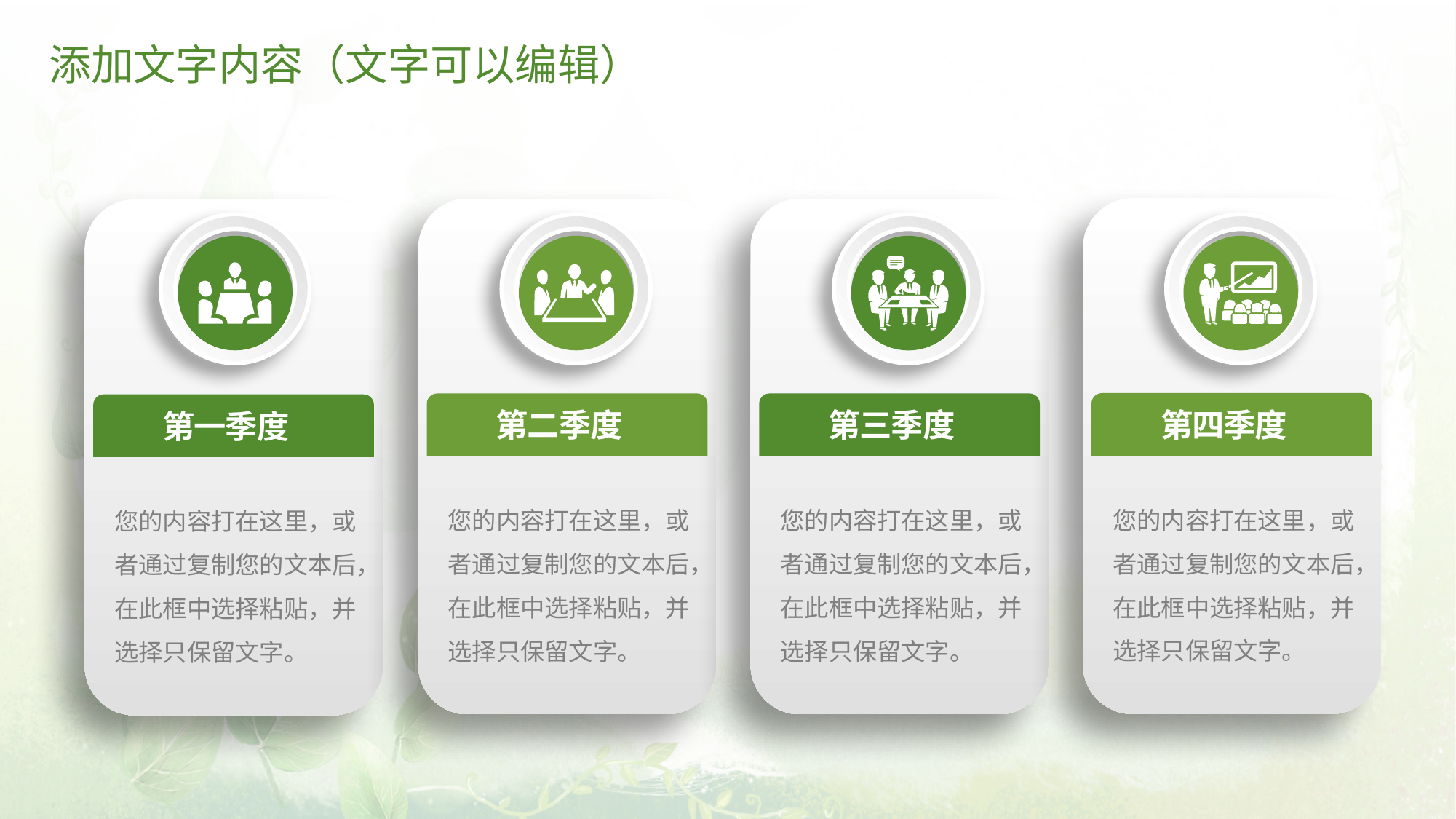

# 添加文字内容（文字可以编辑）

第四季度
第二季度
第三季度
第一季度
您的内容打在这里，或者通过复制您的文本后，在此框中选择粘贴，并选择只保留文字。
您的内容打在这里，或者通过复制您的文本后，在此框中选择粘贴，并选择只保留文字。
您的内容打在这里，或者通过复制您的文本后，在此框中选择粘贴，并选择只保留文字。
您的内容打在这里，或者通过复制您的文本后，在此框中选择粘贴，并选择只保留文字。